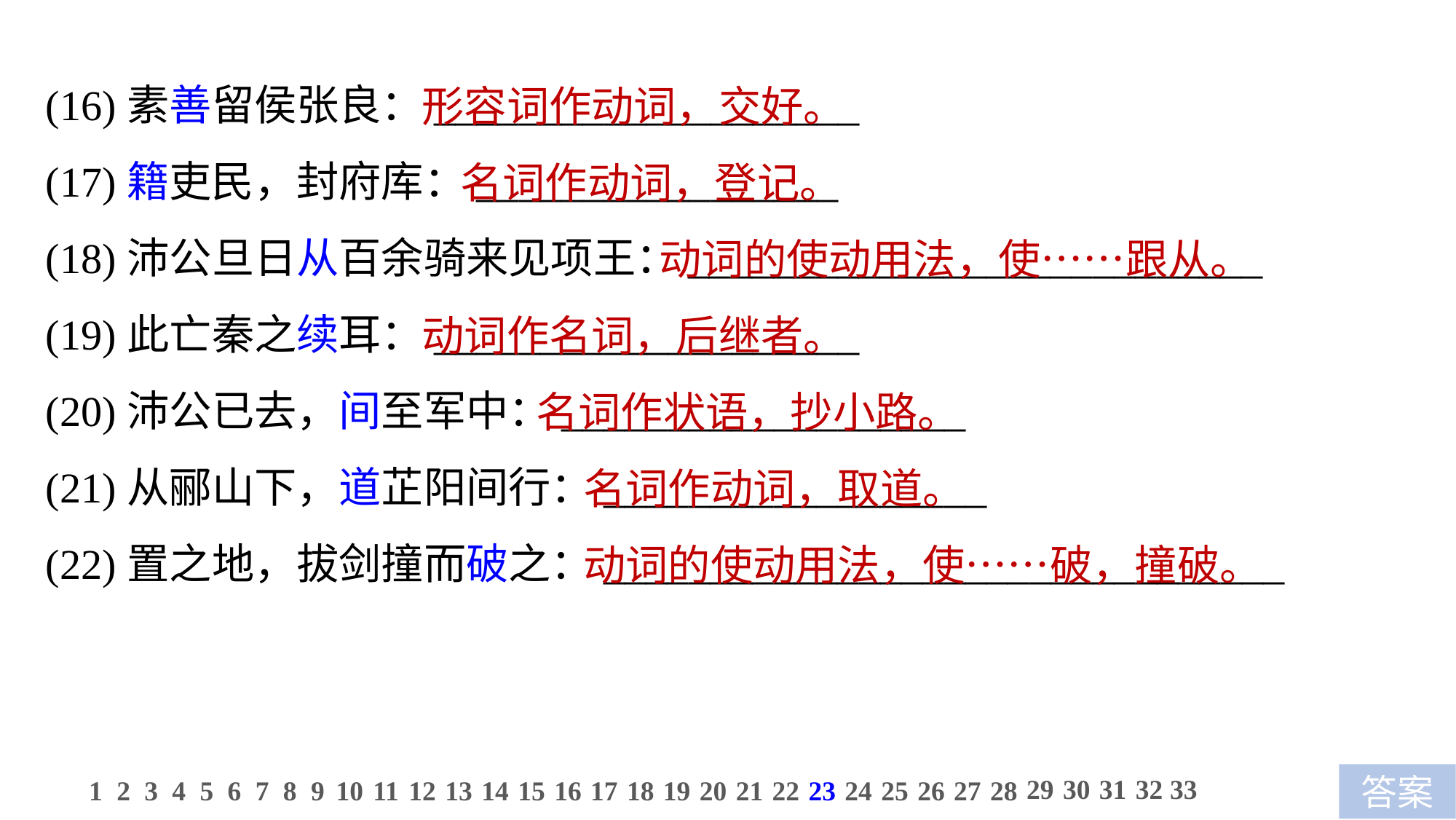

(16)素善留侯张良：____________________
(17)籍吏民，封府库：_________________
(18)沛公旦日从百余骑来见项王：___________________________
(19)此亡秦之续耳：____________________
(20)沛公已去，间至军中：___________________
(21)从郦山下，道芷阳间行：__________________
(22)置之地，拔剑撞而破之：________________________________
形容词作动词，交好。
   名词作动词，登记。
                        动词的使动用法，使……跟从。
动词作名词，后继者。
           名词作状语，抄小路。
                名词作动词，取道。
                动词的使动用法，使……破，撞破。
29
30
31
32
33
1
2
3
4
5
6
7
8
9
10
11
12
13
14
15
16
17
18
19
20
21
22
23
24
25
26
27
28
答案